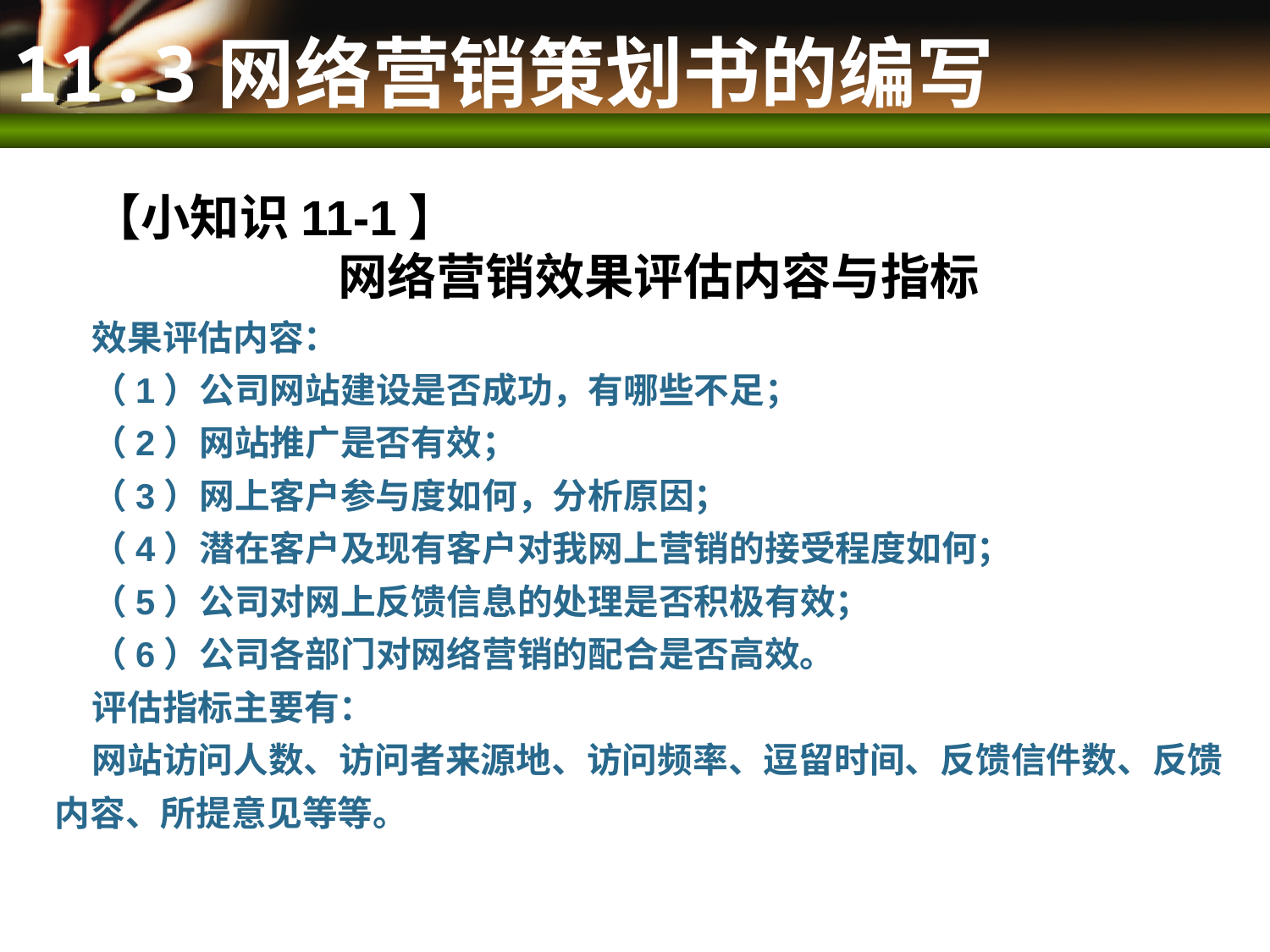

# 11.3网络营销策划书的编写
【小知识11-1】
网络营销效果评估内容与指标
效果评估内容：
（1）公司网站建设是否成功，有哪些不足；
（2）网站推广是否有效；
（3）网上客户参与度如何，分析原因；
（4）潜在客户及现有客户对我网上营销的接受程度如何；
（5）公司对网上反馈信息的处理是否积极有效；
（6）公司各部门对网络营销的配合是否高效。
评估指标主要有：
网站访问人数、访问者来源地、访问频率、逗留时间、反馈信件数、反馈内容、所提意见等等。